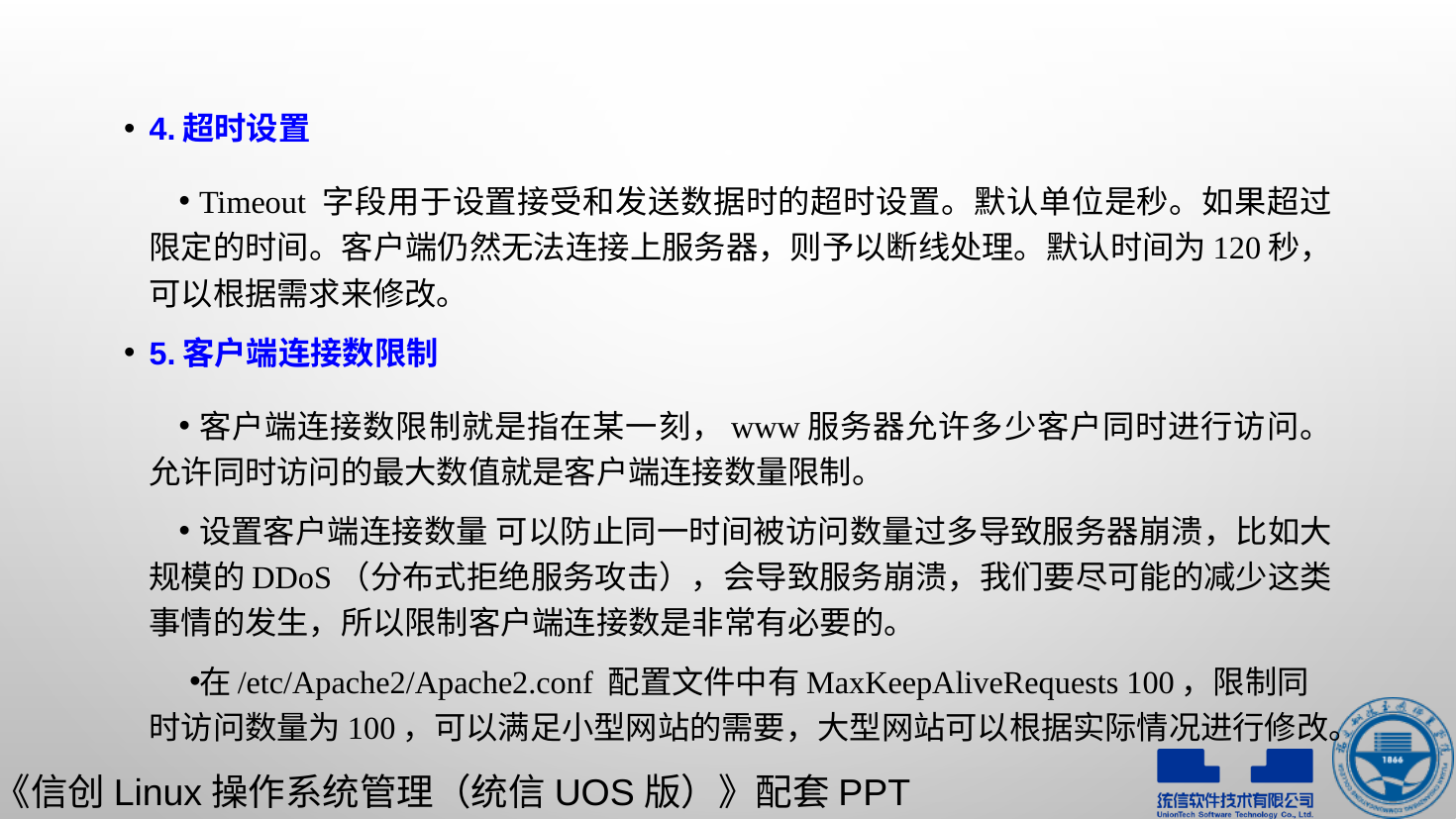

4.超时设置
Timeout 字段用于设置接受和发送数据时的超时设置。默认单位是秒。如果超过限定的时间。客户端仍然无法连接上服务器，则予以断线处理。默认时间为120秒，可以根据需求来修改。
5.客户端连接数限制
客户端连接数限制就是指在某一刻，www服务器允许多少客户同时进行访问。允许同时访问的最大数值就是客户端连接数量限制。
设置客户端连接数量 可以防止同一时间被访问数量过多导致服务器崩溃，比如大规模的DDoS（分布式拒绝服务攻击），会导致服务崩溃，我们要尽可能的减少这类事情的发生，所以限制客户端连接数是非常有必要的。
在/etc/Apache2/Apache2.conf 配置文件中有MaxKeepAliveRequests 100，限制同时访问数量为100，可以满足小型网站的需要，大型网站可以根据实际情况进行修改。